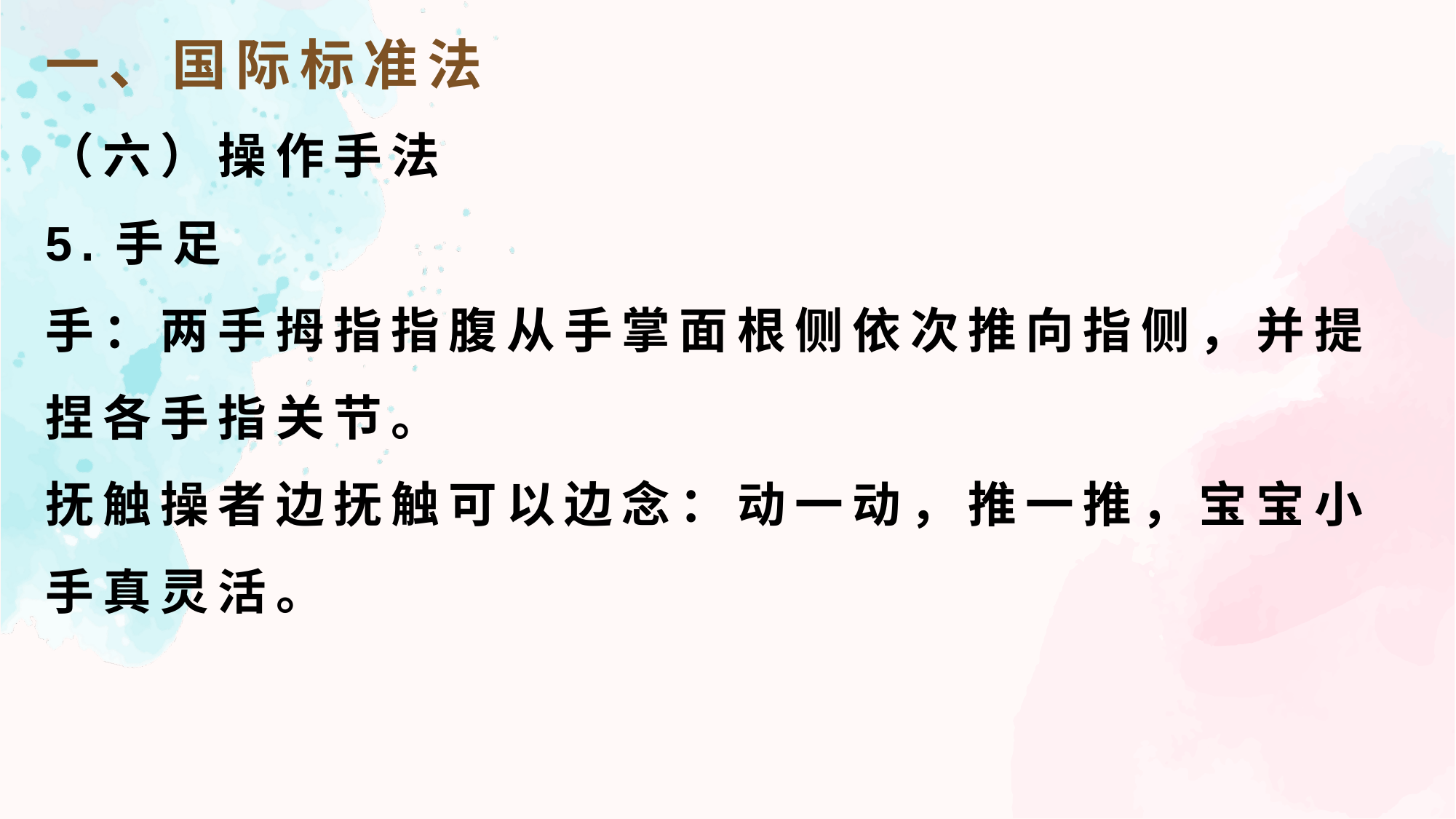

一、国际标准法
（六）操作手法
5.手足
手：两手拇指指腹从手掌面根侧依次推向指侧，并提捏各手指关节。
抚触操者边抚触可以边念：动一动，推一推，宝宝小手真灵活。